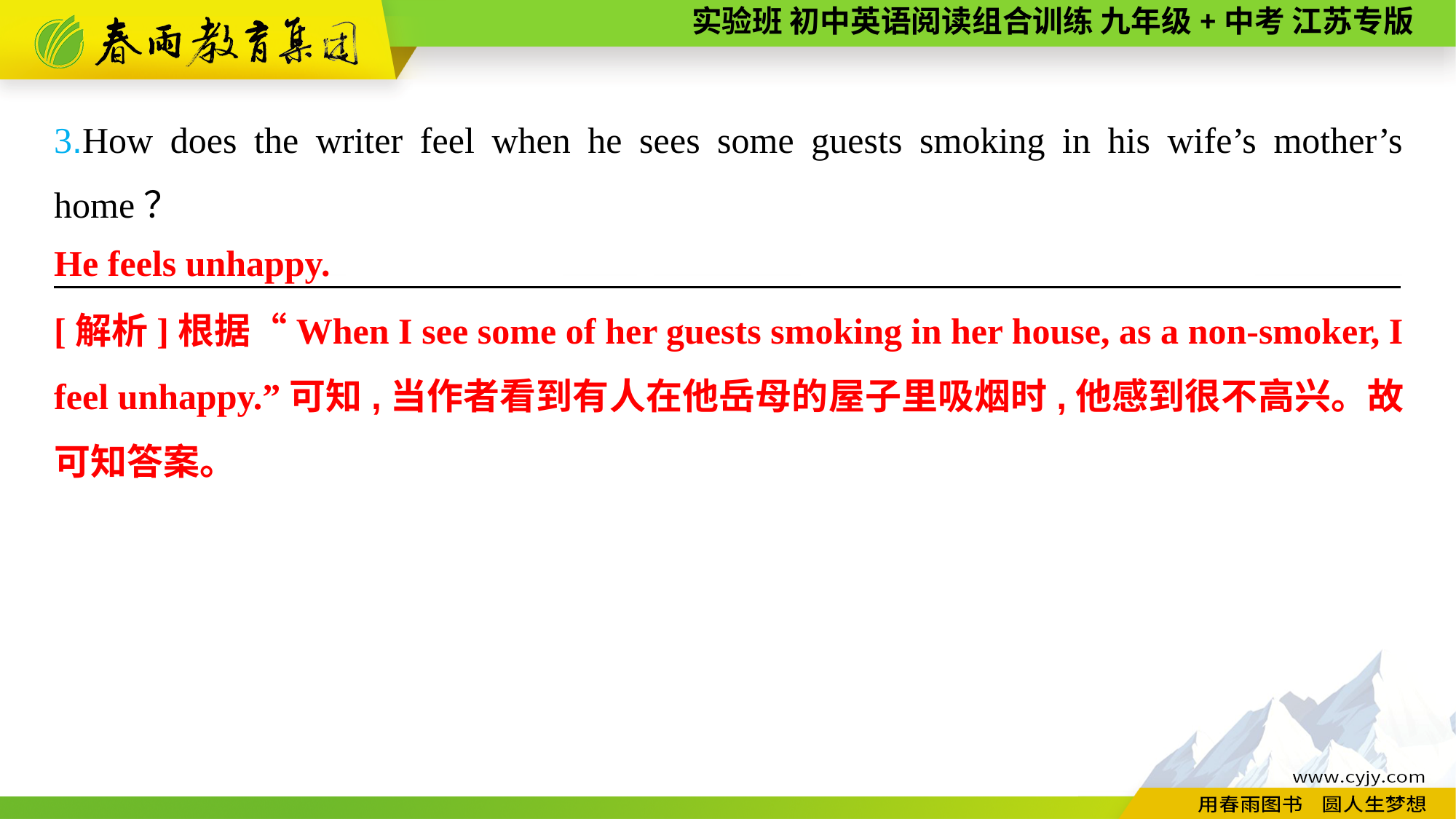

3.How does the writer feel when he sees some guests smoking in his wife’s mother’s home？
————————                        ——  ————                                                  ————
He feels unhappy.
[解析]根据“When I see some of her guests smoking in her house, as a non-smoker, I feel unhappy.”可知,当作者看到有人在他岳母的屋子里吸烟时,他感到很不高兴。故可知答案。